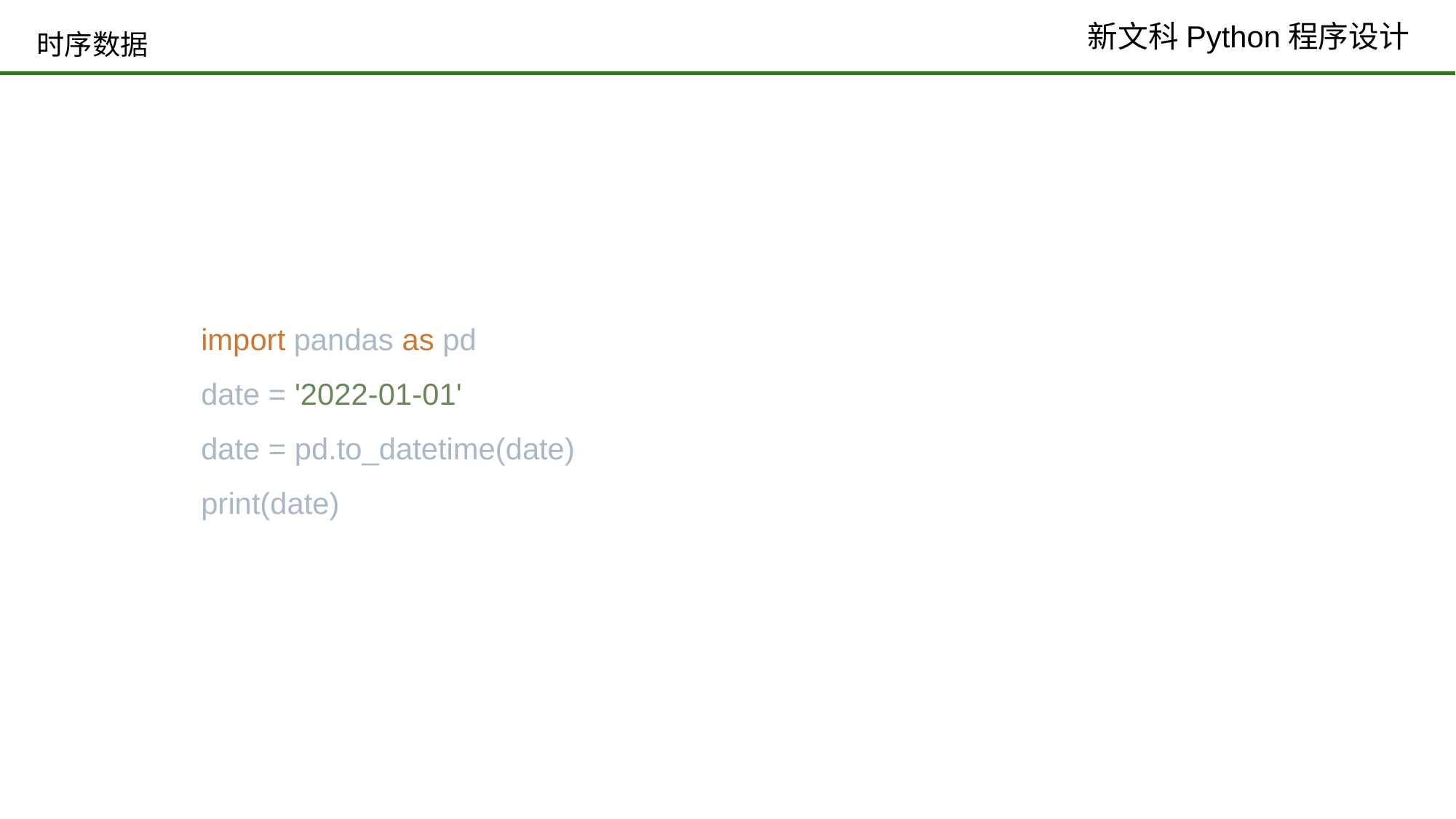

# 时序数据
import pandas as pd
date = '2022-01-01'
date = pd.to_datetime(date)
print(date)